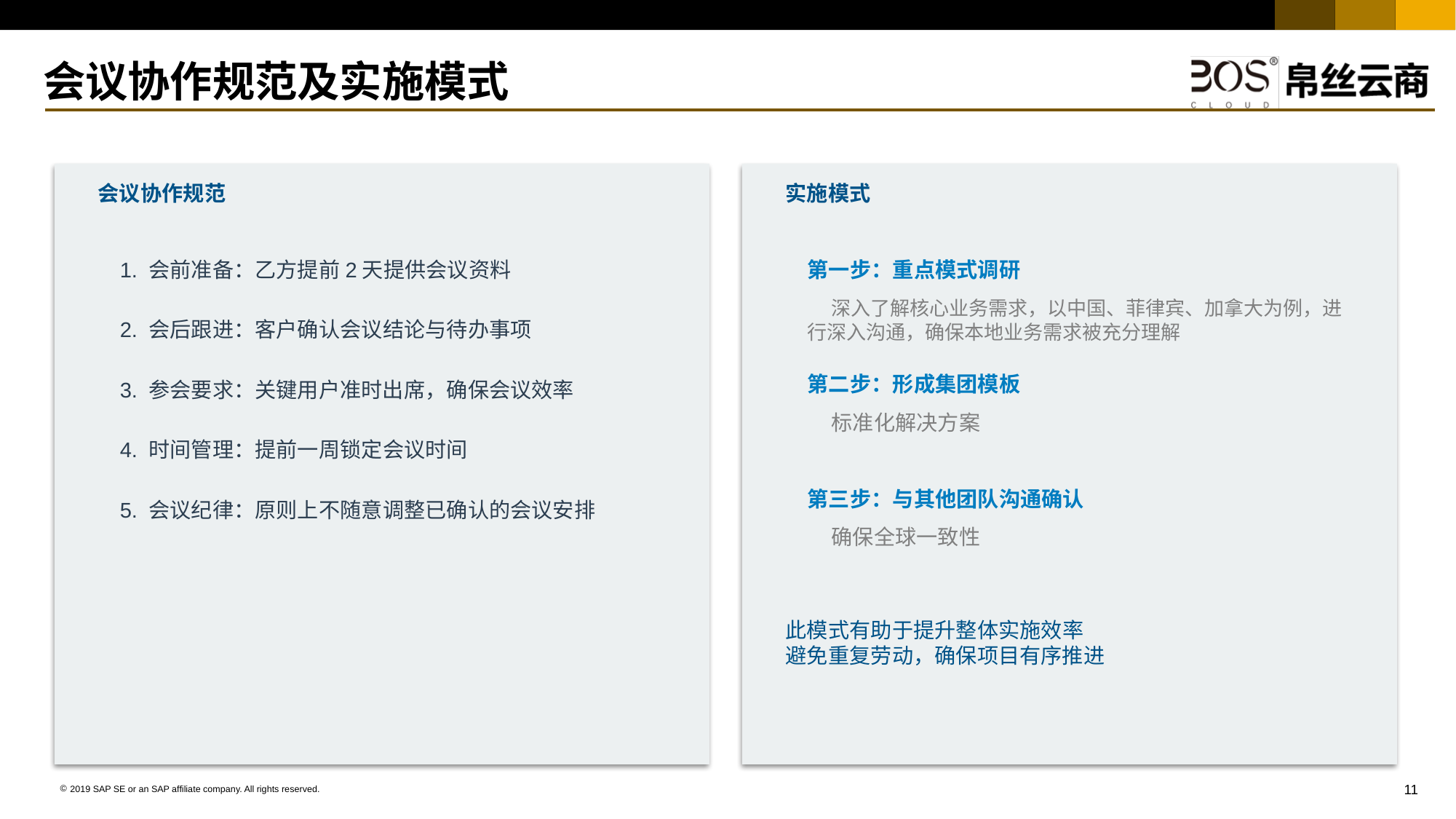

# 会议协作规范及实施模式

会议协作规范
实施模式
1. 会前准备：乙方提前2天提供会议资料
第一步：重点模式调研
    深入了解核心业务需求，以中国、菲律宾、加拿大为例，进行深入沟通，确保本地业务需求被充分理解
2. 会后跟进：客户确认会议结论与待办事项
第二步：形成集团模板
3. 参会要求：关键用户准时出席，确保会议效率
    标准化解决方案
4. 时间管理：提前一周锁定会议时间
第三步：与其他团队沟通确认
5. 会议纪律：原则上不随意调整已确认的会议安排
    确保全球一致性
此模式有助于提升整体实施效率
避免重复劳动，确保项目有序推进